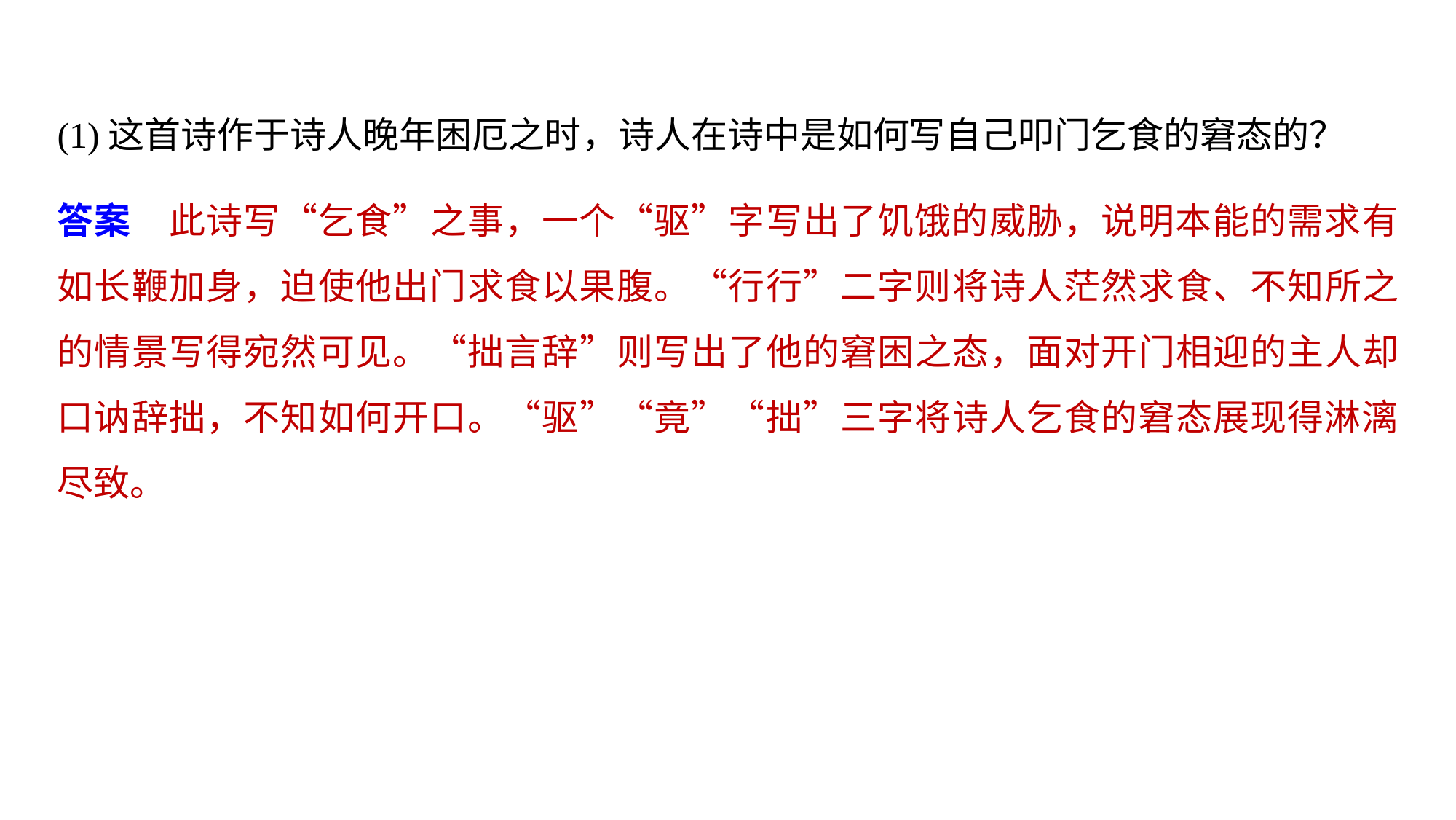

(1)这首诗作于诗人晚年困厄之时，诗人在诗中是如何写自己叩门乞食的窘态的？
答案　此诗写“乞食”之事，一个“驱”字写出了饥饿的威胁，说明本能的需求有如长鞭加身，迫使他出门求食以果腹。“行行”二字则将诗人茫然求食、不知所之的情景写得宛然可见。“拙言辞”则写出了他的窘困之态，面对开门相迎的主人却口讷辞拙，不知如何开口。“驱”“竟”“拙”三字将诗人乞食的窘态展现得淋漓尽致。